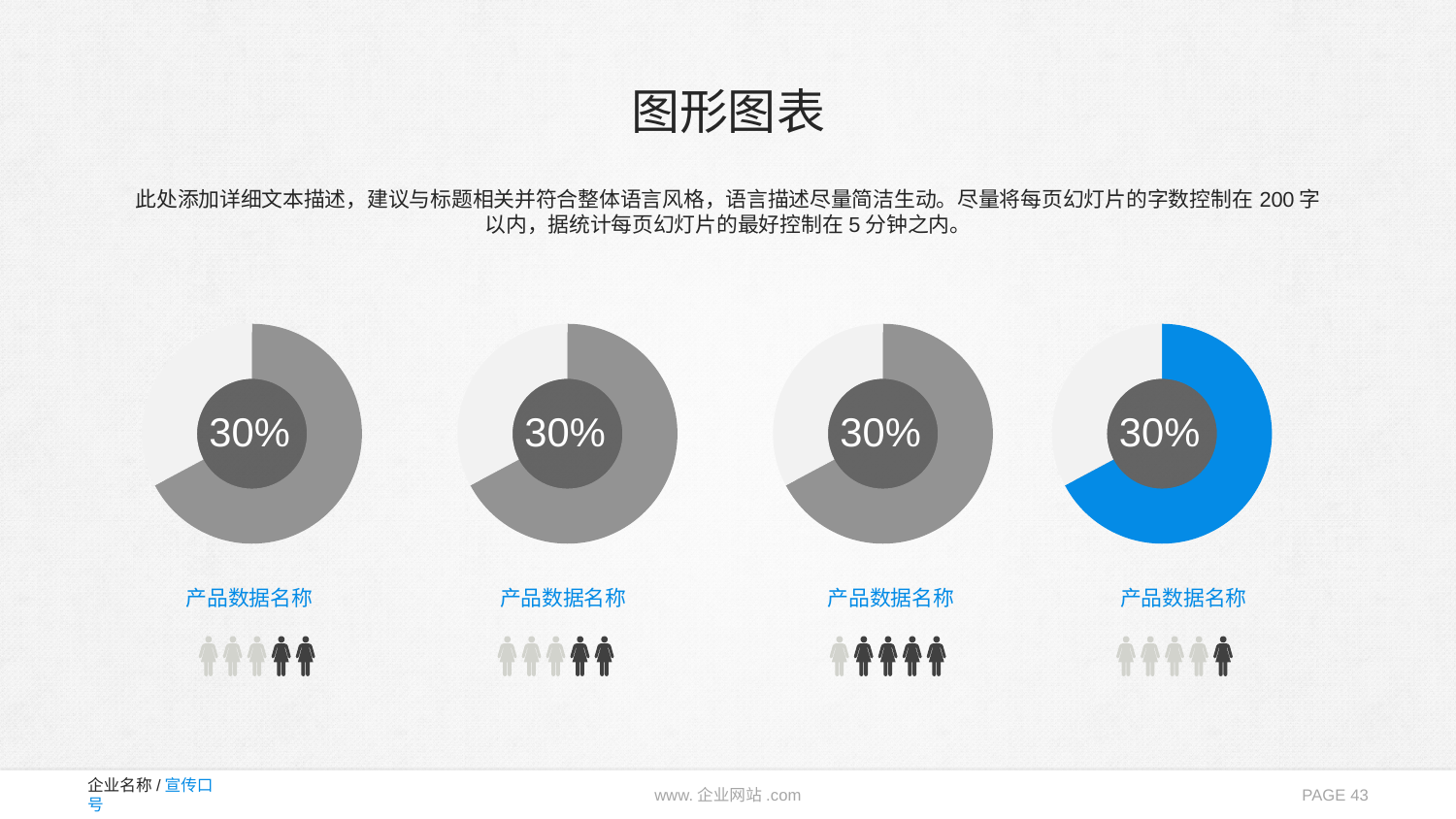

# 图形图表
此处添加详细文本描述，建议与标题相关并符合整体语言风格，语言描述尽量简洁生动。尽量将每页幻灯片的字数控制在200字以内，据统计每页幻灯片的最好控制在5分钟之内。

### Chart

| Category | 列1 |
|---|---|
|  | 8.2 |
|  | 4.0 |

### Chart

| Category | 列1 |
|---|---|
|  | 8.2 |
|  | 4.0 |

### Chart

| Category | 列1 |
|---|---|
|  | 8.2 |
|  | 4.0 |

### Chart

| Category | 列1 |
|---|---|
|  | 8.2 |
|  | 4.0 |

30%
30%
30%
30%
产品数据名称
产品数据名称
产品数据名称
产品数据名称

PAGE 43
www.企业网站.com